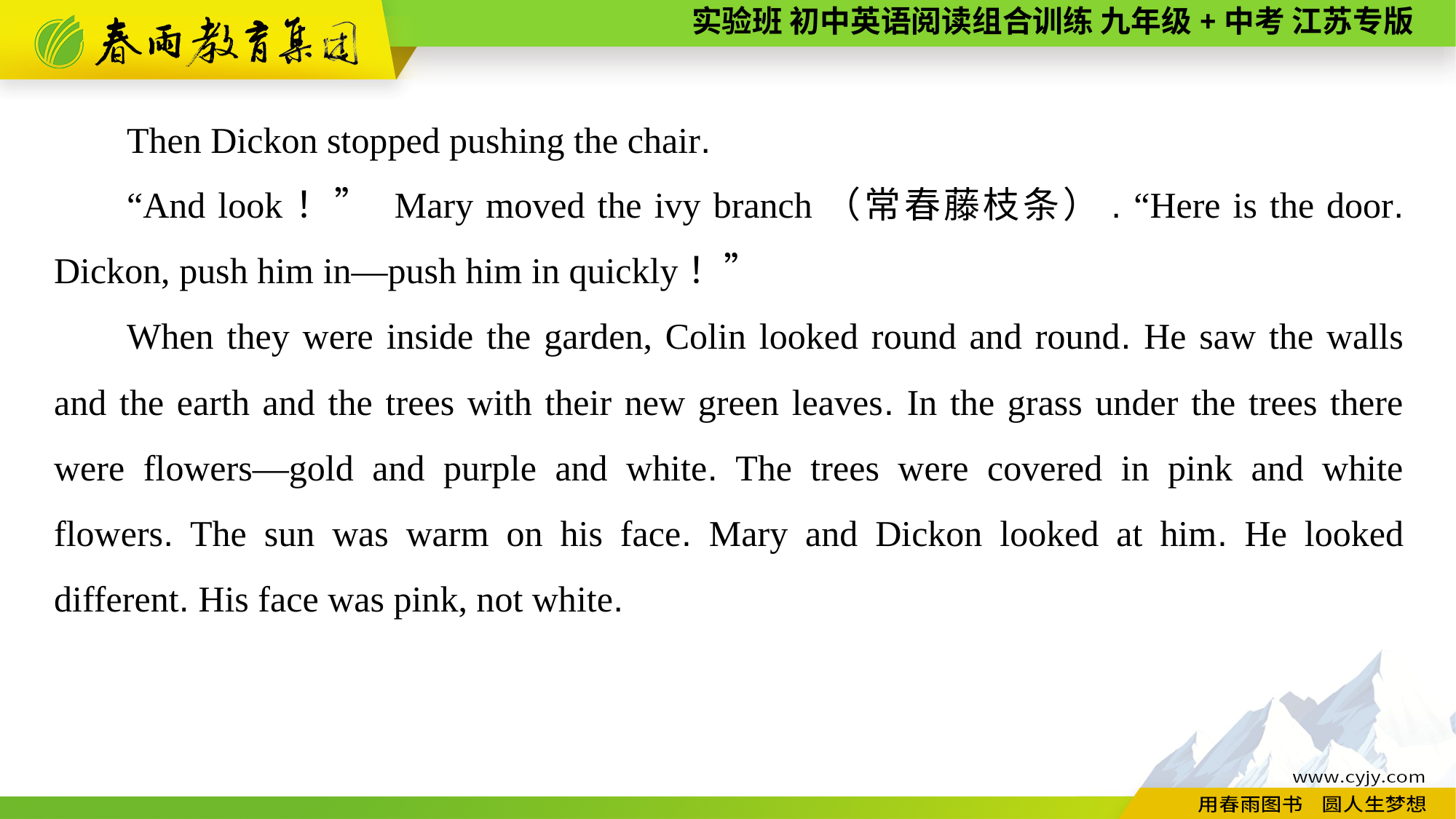

Then Dickon stopped pushing the chair.
“And look！” Mary moved the ivy branch（常春藤枝条）. “Here is the door. Dickon, push him in—push him in quickly！”
When they were inside the garden, Colin looked round and round. He saw the walls and the earth and the trees with their new green leaves. In the grass under the trees there were flowers—gold and purple and white. The trees were covered in pink and white flowers. The sun was warm on his face. Mary and Dickon looked at him. He looked different. His face was pink, not white.